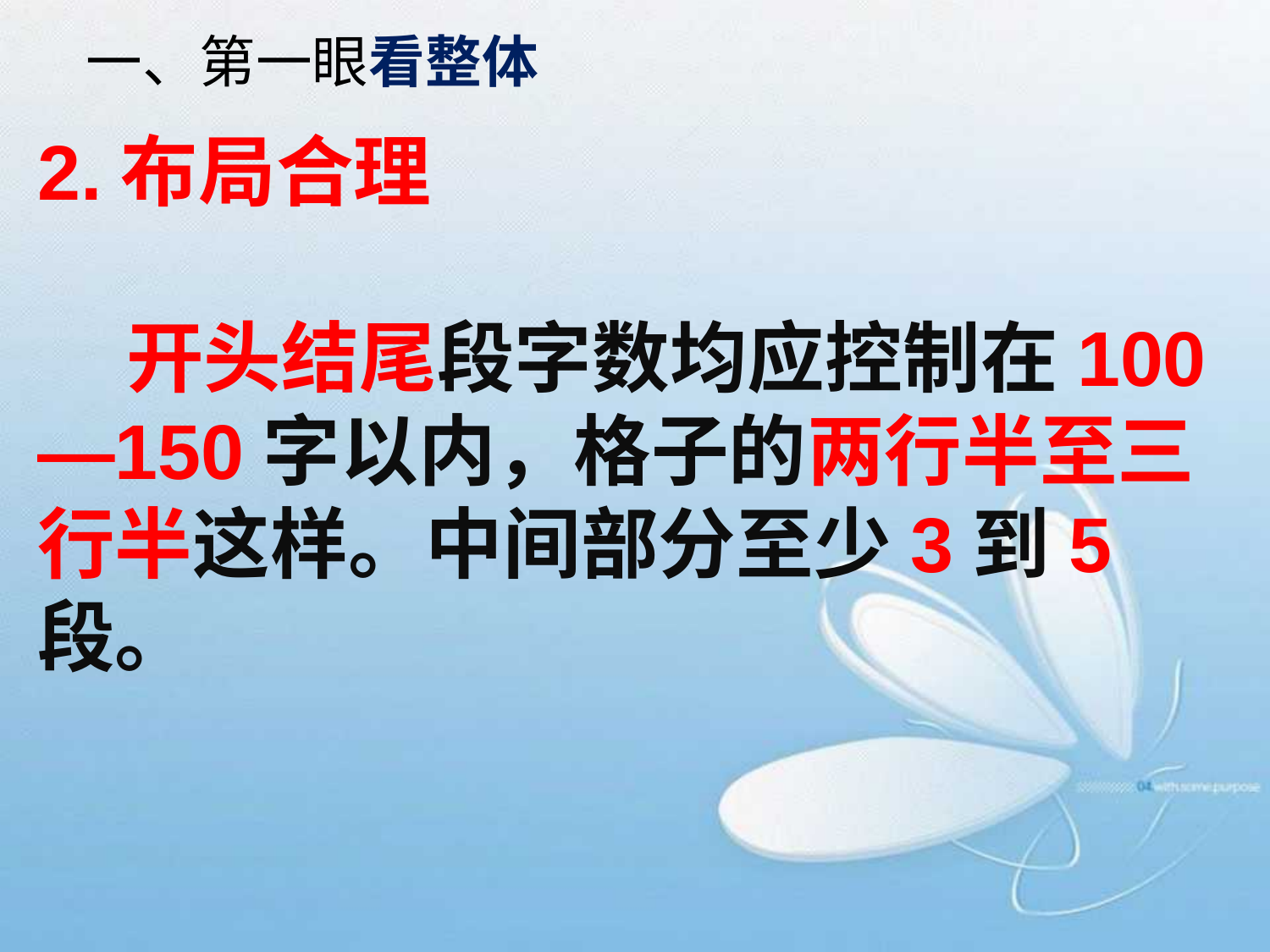

一、第一眼看整体
2.布局合理

    开头结尾段字数均应控制在100—150字以内，格子的两行半至三行半这样。中间部分至少3到5段。